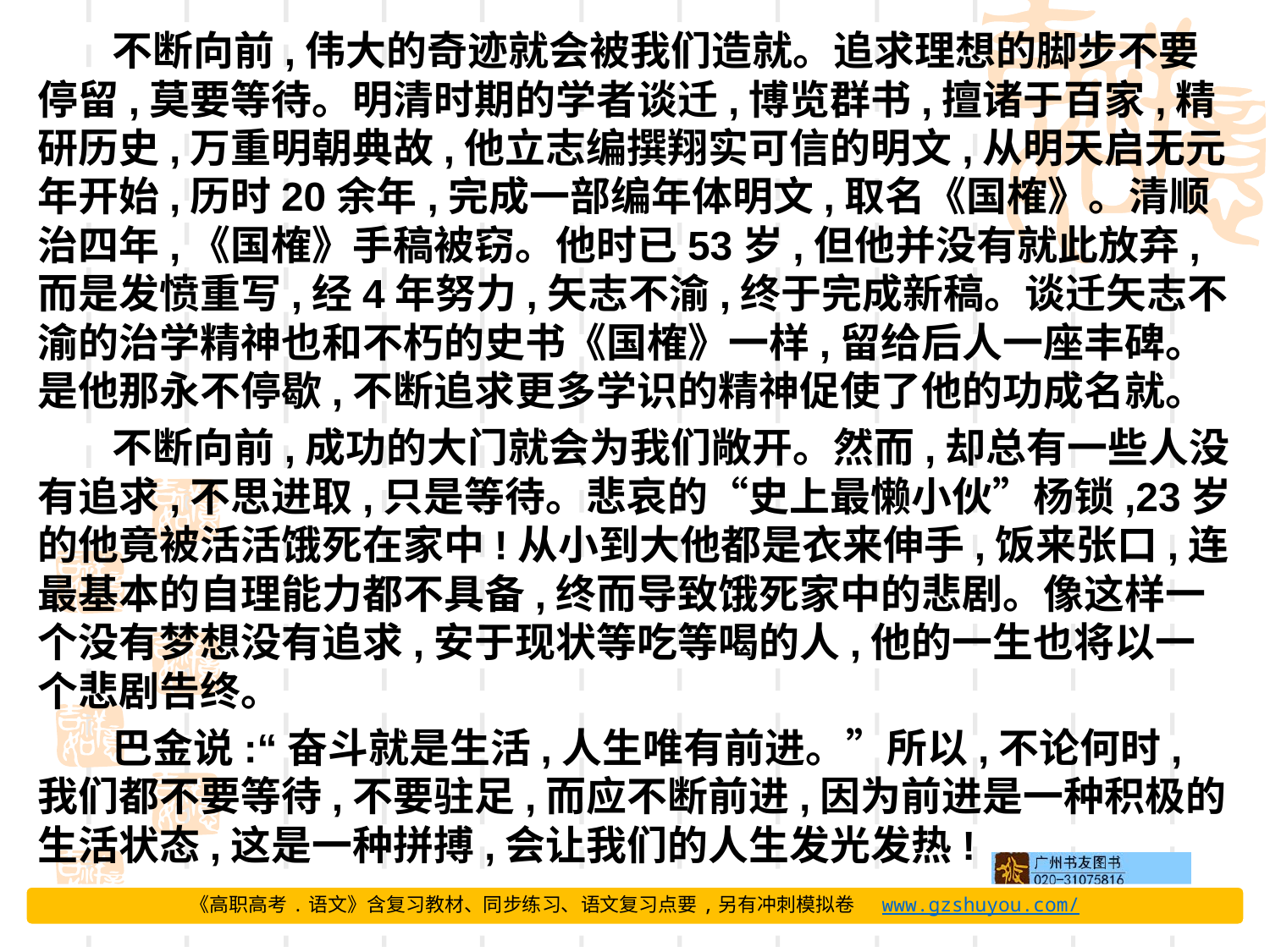

不断向前,伟大的奇迹就会被我们造就。追求理想的脚步不要停留,莫要等待。明清时期的学者谈迁,博览群书,擅诸于百家,精研历史,万重明朝典故,他立志编撰翔实可信的明文,从明天启无元年开始,历时20余年,完成一部编年体明文,取名《国榷》。清顺治四年,《国榷》手稿被窃。他时已53岁,但他并没有就此放弃,而是发愤重写,经4年努力,矢志不渝,终于完成新稿。谈迁矢志不渝的治学精神也和不朽的史书《国榷》一样,留给后人一座丰碑。是他那永不停歇,不断追求更多学识的精神促使了他的功成名就。
不断向前,成功的大门就会为我们敞开。然而,却总有一些人没有追求,不思进取,只是等待。悲哀的“史上最懒小伙”杨锁,23岁的他竟被活活饿死在家中!从小到大他都是衣来伸手,饭来张口,连最基本的自理能力都不具备,终而导致饿死家中的悲剧。像这样一个没有梦想没有追求,安于现状等吃等喝的人,他的一生也将以一个悲剧告终。
巴金说:“奋斗就是生活,人生唯有前进。”所以,不论何时,我们都不要等待,不要驻足,而应不断前进,因为前进是一种积极的生活状态,这是一种拼搏,会让我们的人生发光发热!